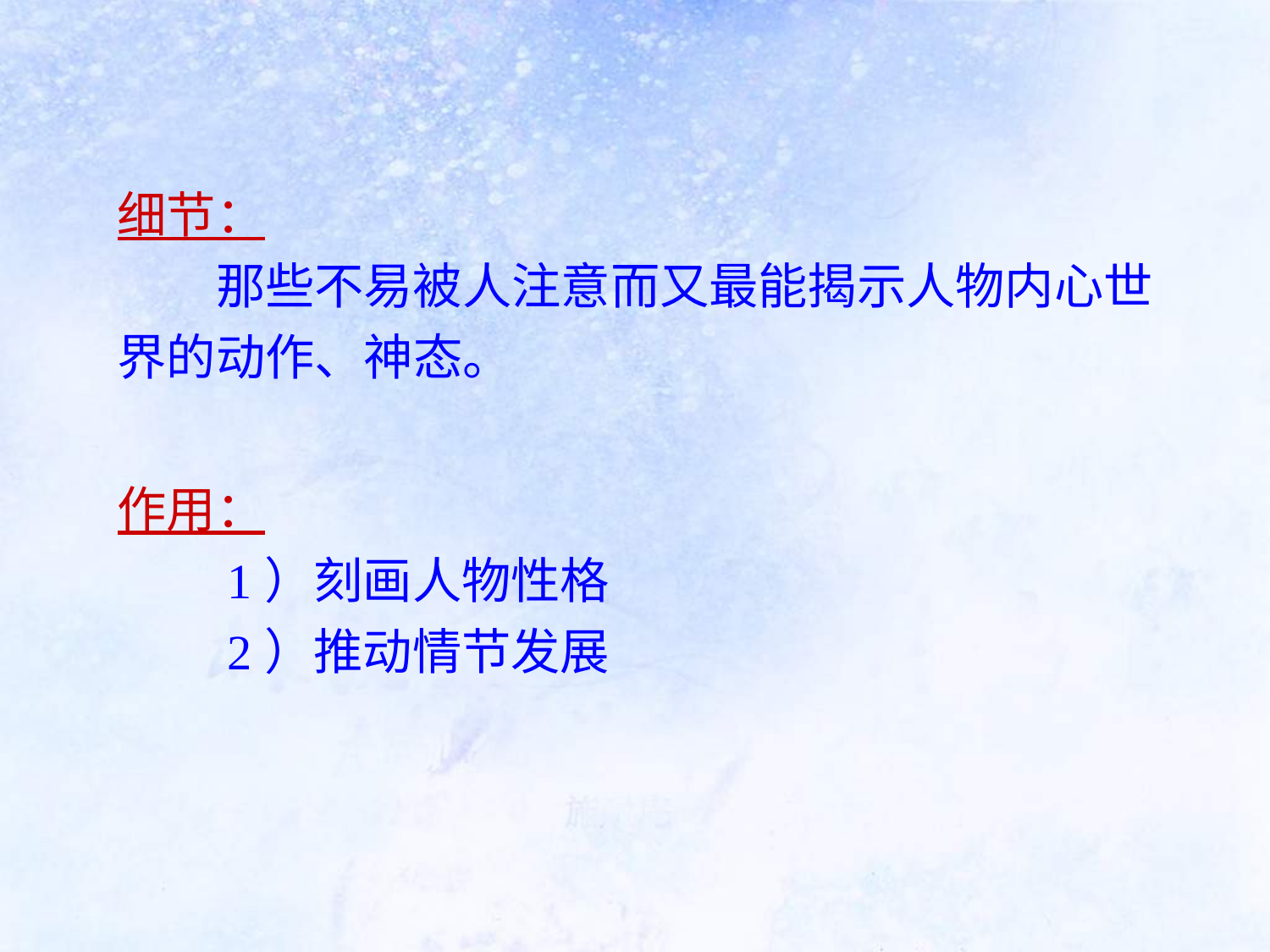

细节：
　　那些不易被人注意而又最能揭示人物内心世界的动作、神态。

作用：
　　1）刻画人物性格
　　2）推动情节发展